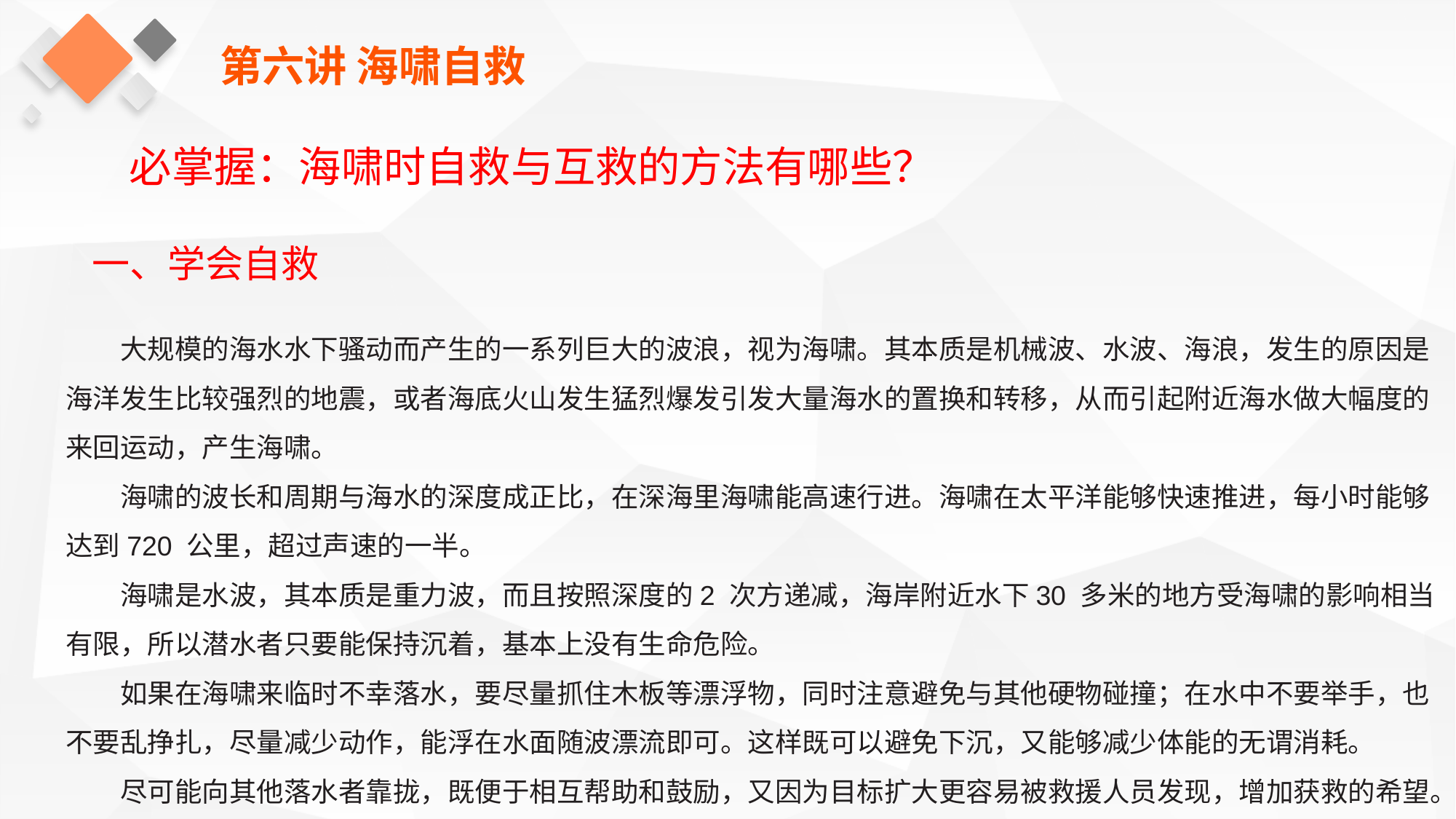

第六讲 海啸自救
必掌握：海啸时自救与互救的方法有哪些？
一、学会自救
大规模的海水水下骚动而产生的一系列巨大的波浪，视为海啸。其本质是机械波、水波、海浪，发生的原因是海洋发生比较强烈的地震，或者海底火山发生猛烈爆发引发大量海水的置换和转移，从而引起附近海水做大幅度的来回运动，产生海啸。
海啸的波长和周期与海水的深度成正比，在深海里海啸能高速行进。海啸在太平洋能够快速推进，每小时能够达到720 公里，超过声速的一半。
海啸是水波，其本质是重力波，而且按照深度的2 次方递减，海岸附近水下30 多米的地方受海啸的影响相当有限，所以潜水者只要能保持沉着，基本上没有生命危险。
如果在海啸来临时不幸落水，要尽量抓住木板等漂浮物，同时注意避免与其他硬物碰撞；在水中不要举手，也不要乱挣扎，尽量减少动作，能浮在水面随波漂流即可。这样既可以避免下沉，又能够减少体能的无谓消耗。
尽可能向其他落水者靠拢，既便于相互帮助和鼓励，又因为目标扩大更容易被救援人员发现，增加获救的希望。